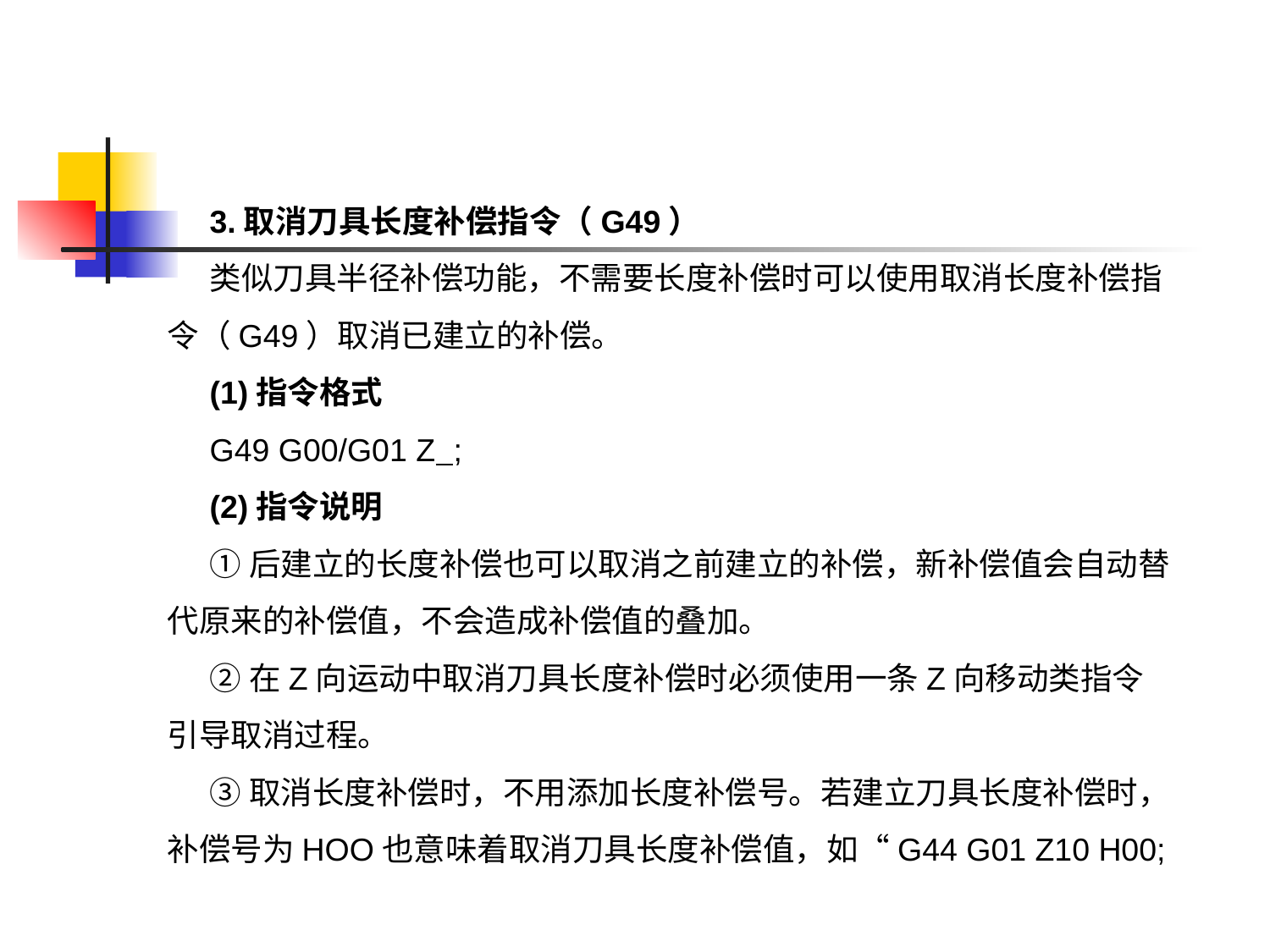

3.取消刀具长度补偿指令（G49）
类似刀具半径补偿功能，不需要长度补偿时可以使用取消长度补偿指令（G49）取消已建立的补偿。
(1)指令格式
G49 G00/G01 Z  ;
(2)指令说明
①后建立的长度补偿也可以取消之前建立的补偿，新补偿值会自动替代原来的补偿值，不会造成补偿值的叠加。
②在Z向运动中取消刀具长度补偿时必须使用一条Z向移动类指令引导取消过程。
③取消长度补偿时，不用添加长度补偿号。若建立刀具长度补偿时，补偿号为HOO也意味着取消刀具长度补偿值，如“G44 G01 Z10 H00;